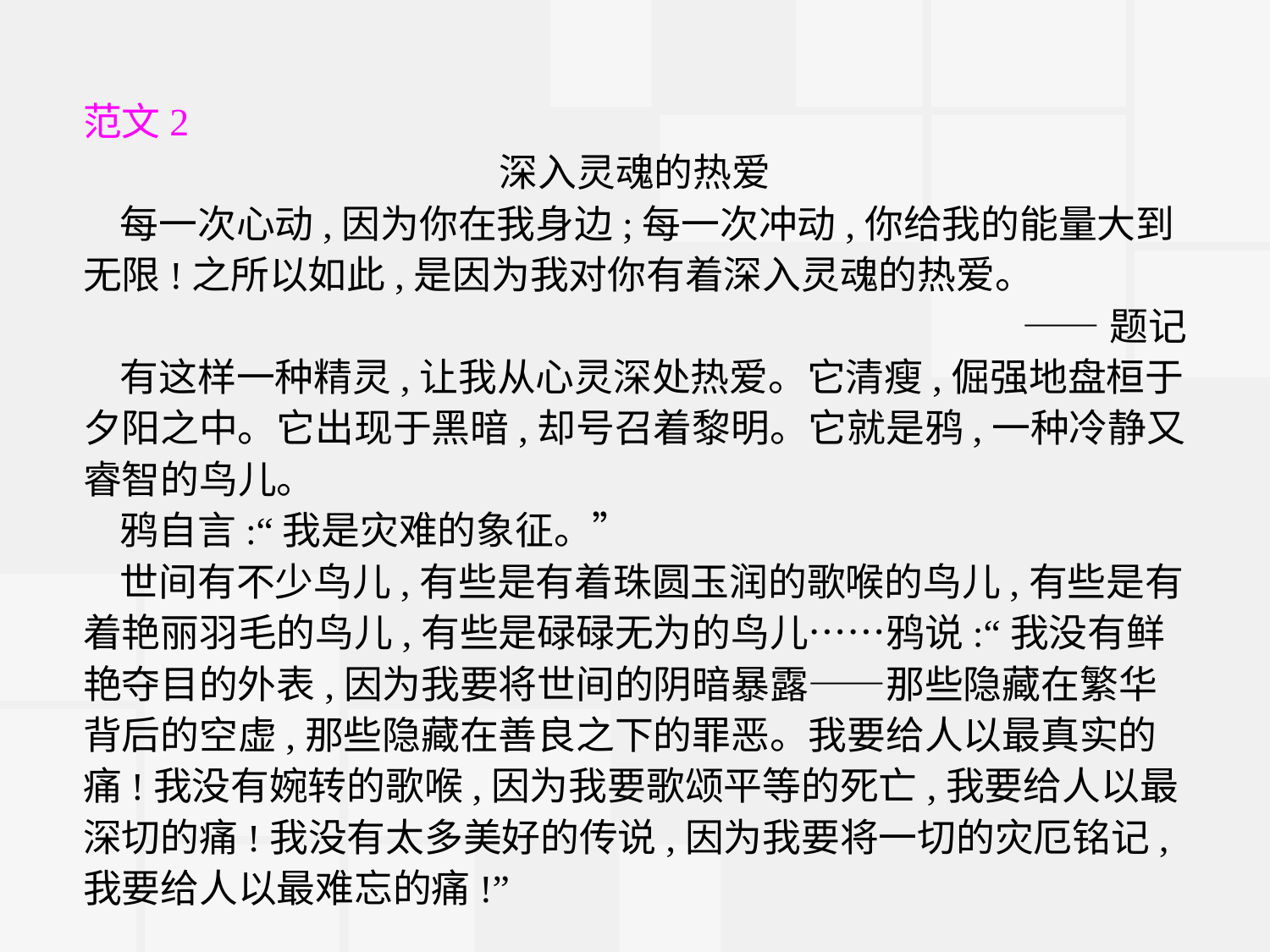

范文2
深入灵魂的热爱
每一次心动,因为你在我身边;每一次冲动,你给我的能量大到无限!之所以如此,是因为我对你有着深入灵魂的热爱。
——题记
有这样一种精灵,让我从心灵深处热爱。它清瘦,倔强地盘桓于夕阳之中。它出现于黑暗,却号召着黎明。它就是鸦,一种冷静又睿智的鸟儿。
鸦自言:“我是灾难的象征。”
世间有不少鸟儿,有些是有着珠圆玉润的歌喉的鸟儿,有些是有着艳丽羽毛的鸟儿,有些是碌碌无为的鸟儿……鸦说:“我没有鲜艳夺目的外表,因为我要将世间的阴暗暴露——那些隐藏在繁华背后的空虚,那些隐藏在善良之下的罪恶。我要给人以最真实的痛!我没有婉转的歌喉,因为我要歌颂平等的死亡,我要给人以最深切的痛!我没有太多美好的传说,因为我要将一切的灾厄铭记,我要给人以最难忘的痛!”